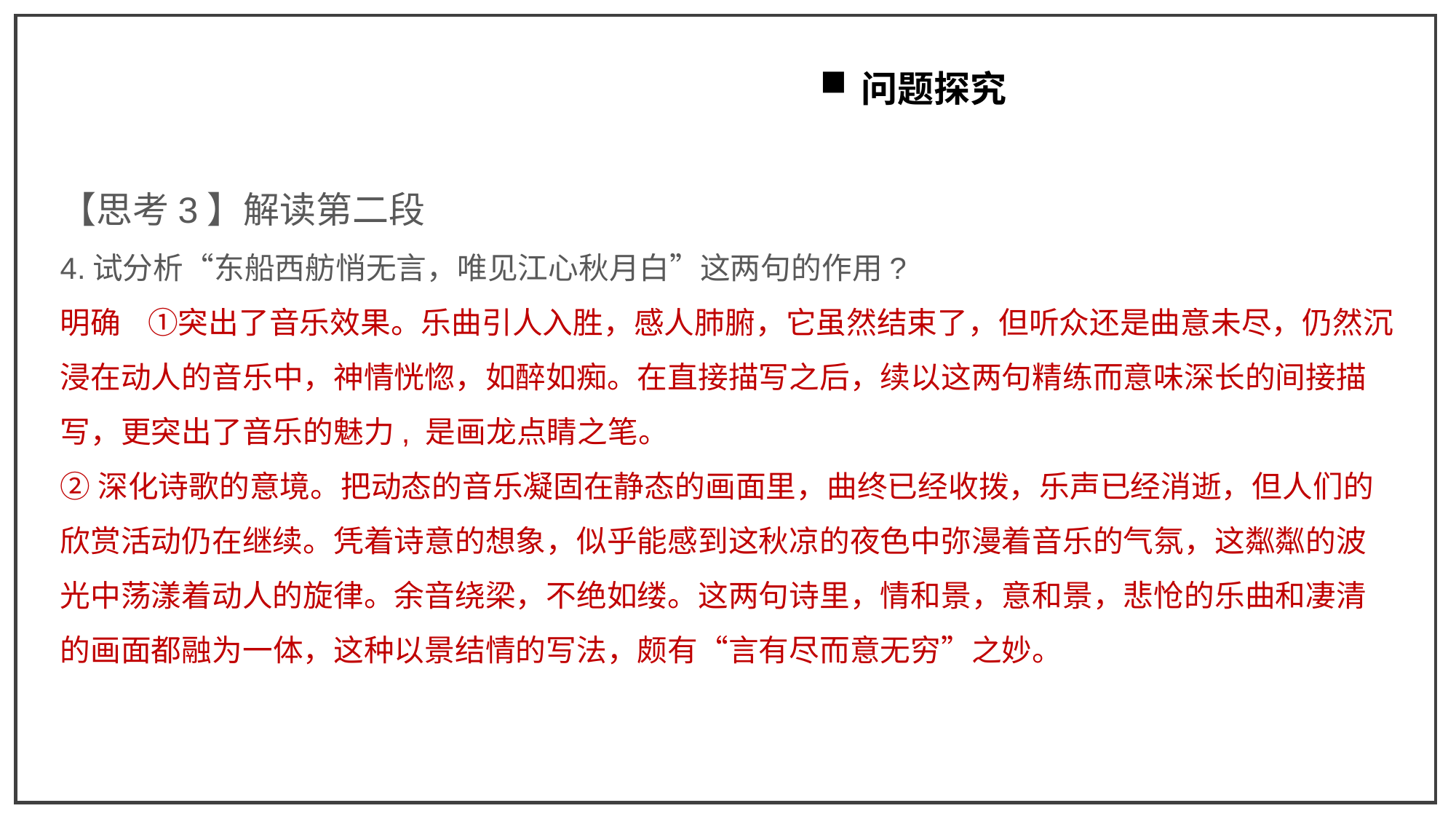

问题探究
【思考3】解读第二段
4.试分析“东船西舫悄无言，唯见江心秋月白”这两句的作用?
明确    ①突出了音乐效果。乐曲引人入胜，感人肺腑，它虽然结束了，但听众还是曲意未尽，仍然沉浸在动人的音乐中，神情恍惚，如醉如痴。在直接描写之后，续以这两句精练而意味深长的间接描写，更突出了音乐的魅力, 是画龙点睛之笔。
②深化诗歌的意境。把动态的音乐凝固在静态的画面里，曲终已经收拨，乐声已经消逝，但人们的欣赏活动仍在继续。凭着诗意的想象，似乎能感到这秋凉的夜色中弥漫着音乐的气氛，这粼粼的波光中荡漾着动人的旋律。余音绕梁，不绝如缕。这两句诗里，情和景，意和景，悲怆的乐曲和凄清的画面都融为一体，这种以景结情的写法，颇有“言有尽而意无穷”之妙。